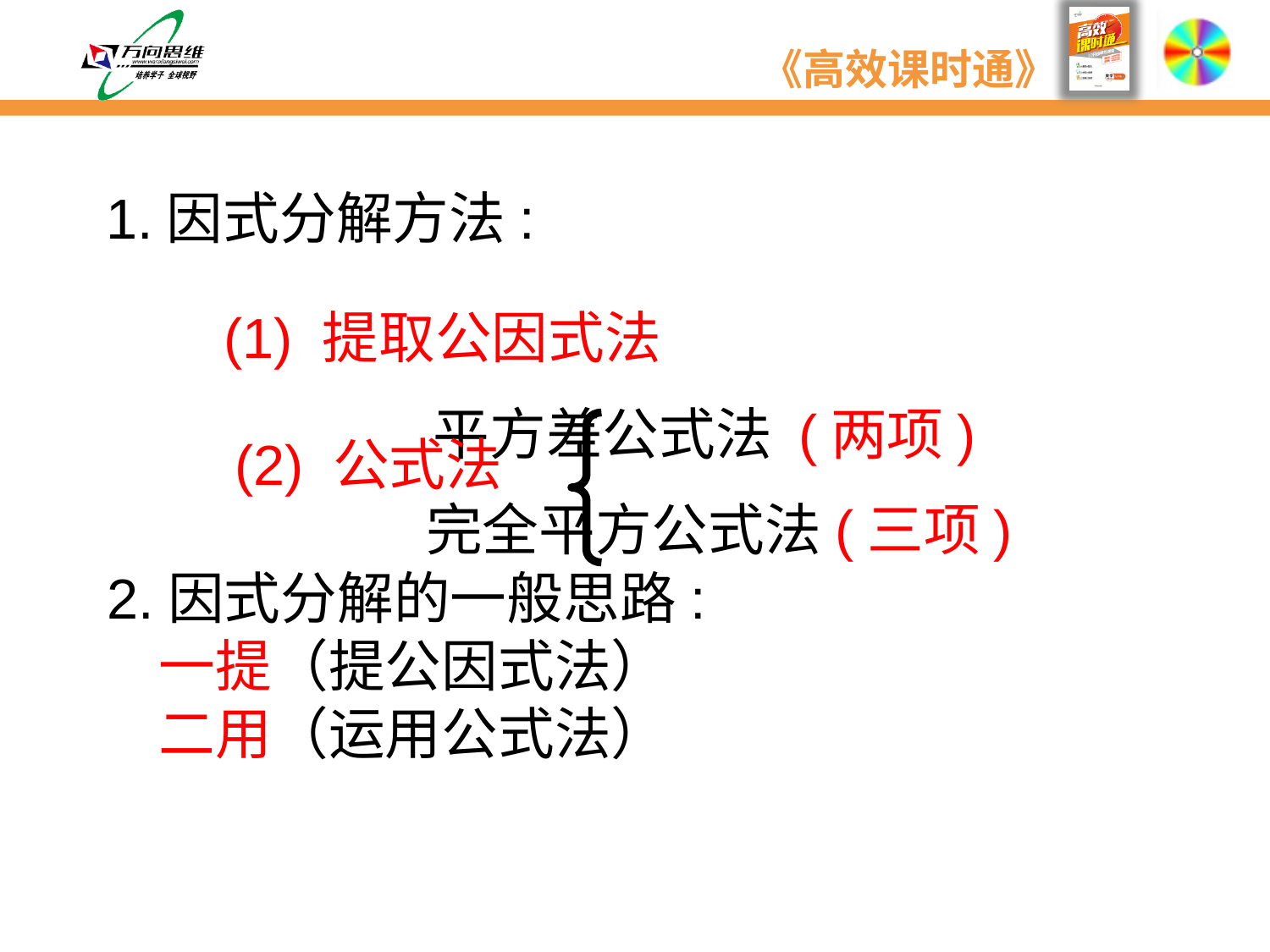

1.因式分解方法:
(1) 提取公因式法
                            平方差公式法 (两项)
                           完全平方公式法(三项)

(2) 公式法

2.因式分解的一般思路:
   一提（提公因式法）
   二用（运用公式法）